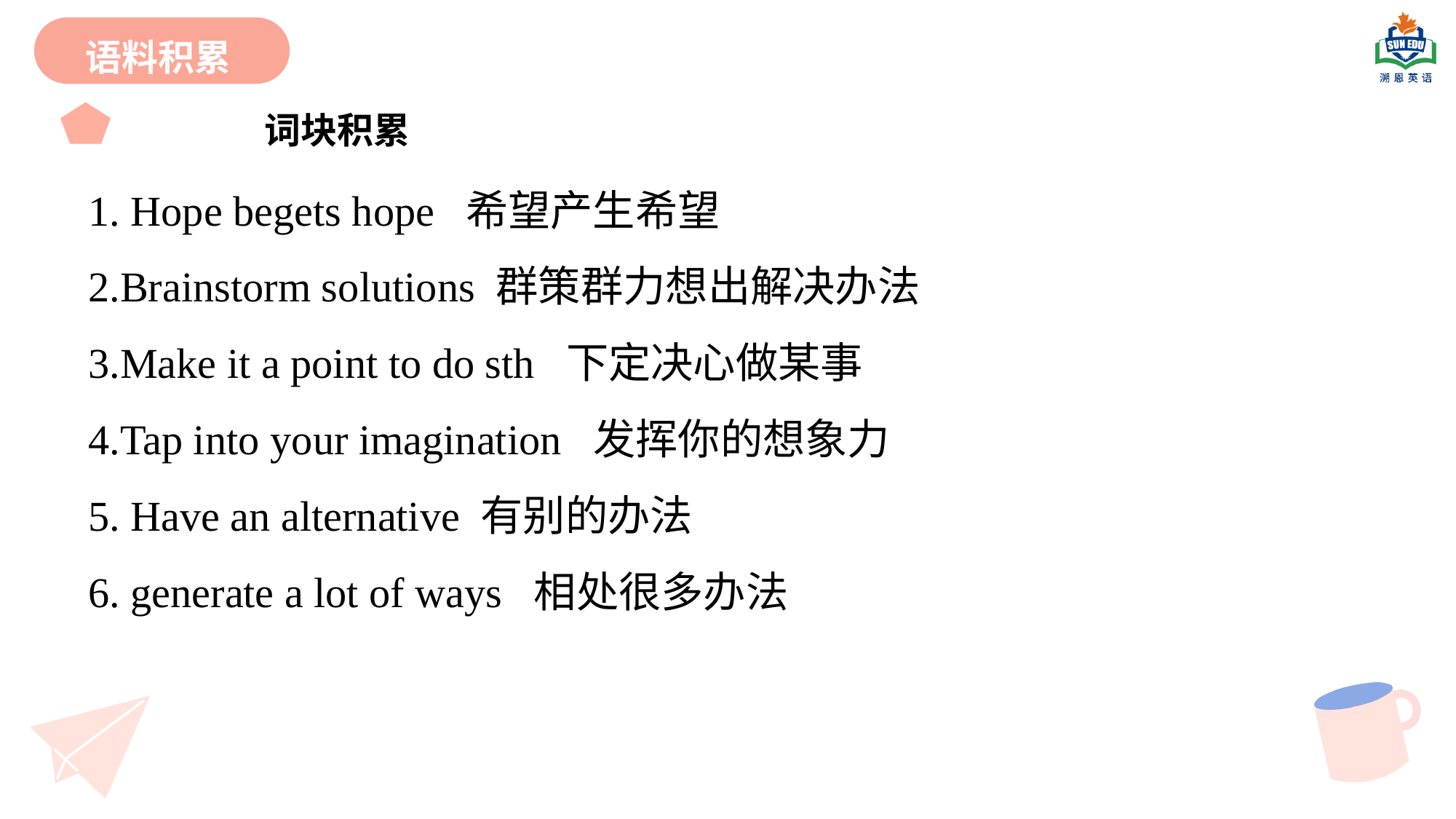

语料积累

 词块积累
1. Hope begets hope  希望产生希望
2.Brainstorm solutions 群策群力想出解决办法
3.Make it a point to do sth  下定决心做某事
4.Tap into your imagination  发挥你的想象力
5. Have an alternative 有别的办法
6. generate a lot of ways  相处很多办法